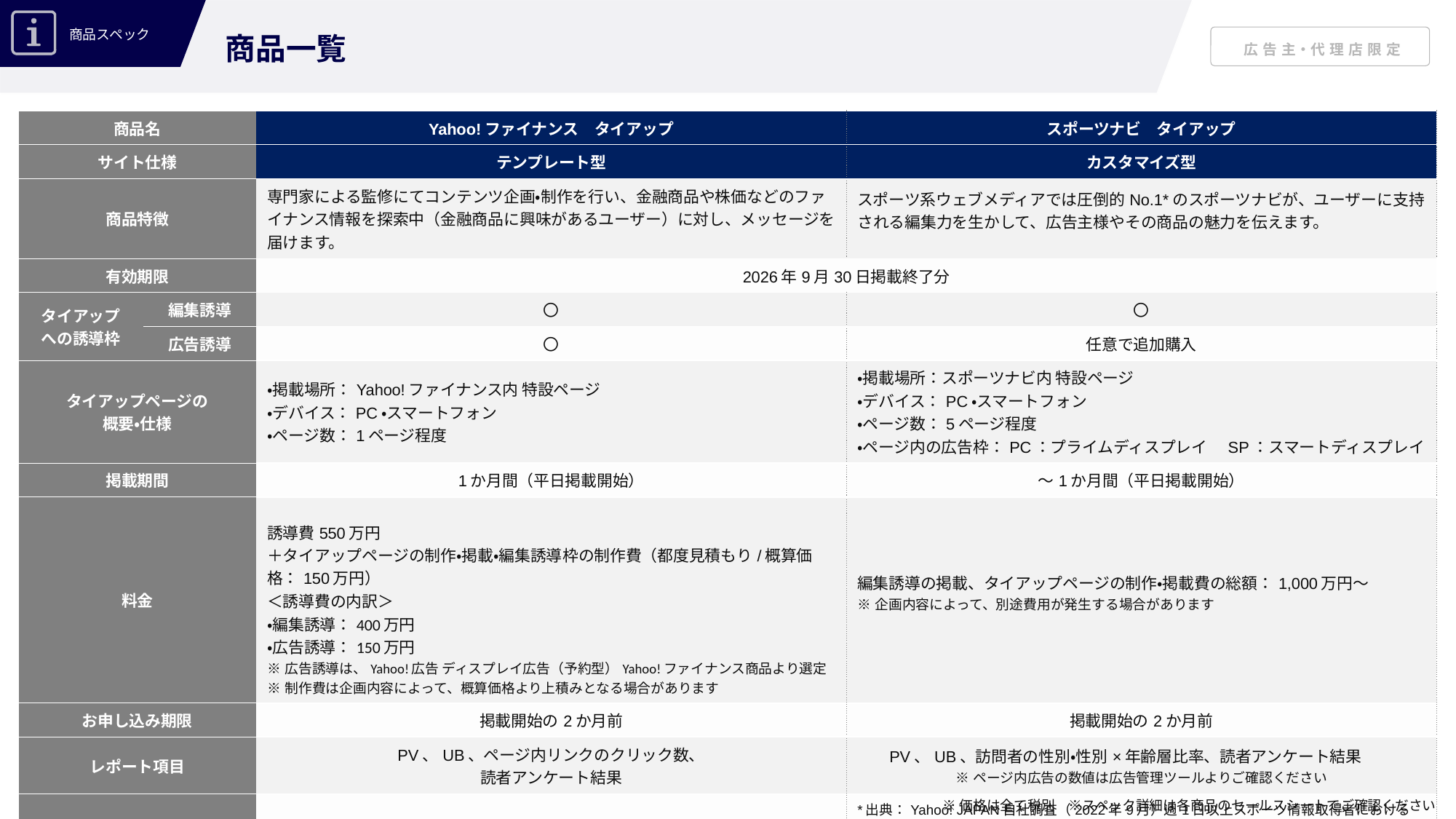

商品一覧
| 商品名 |  | Yahoo!ファイナンス　タイアップ | スポーツナビ　タイアップ |
| --- | --- | --- | --- |
| サイト仕様 |  | テンプレート型 | カスタマイズ型 |
| 商品特徴 |  | 専門家による監修にてコンテンツ企画・制作を行い、金融商品や株価などのファイナンス情報を探索中（金融商品に興味があるユーザー）に対し、メッセージを届けます。 | スポーツ系ウェブメディアでは圧倒的No.1\*のスポーツナビが、ユーザーに支持される編集力を生かして、広告主様やその商品の魅力を伝えます。 |
| 有効期限 |  | 2026年9月30日掲載終了分 |  |
| タイアップ への誘導枠 | 編集誘導 | 〇 | 〇 |
|  | 広告誘導 | 〇 | 任意で追加購入 |
| タイアップページの 概要・仕様 |  | ・掲載場所：Yahoo!ファイナンス内 特設ページ ・デバイス：PC・スマートフォン ・ページ数：1ページ程度 | ・掲載場所：スポーツナビ内 特設ページ ・デバイス：PC・スマートフォン ・ページ数：5ページ程度 ・ページ内の広告枠：PC：プライムディスプレイ　SP：スマートディスプレイ |
| 掲載期間 |  | 1か月間（平日掲載開始） | ～1か月間（平日掲載開始） |
| 料金 |  | 誘導費550万円 ＋タイアップページの制作・掲載・編集誘導枠の制作費（都度見積もり/概算価格：150万円） ＜誘導費の内訳＞ ・編集誘導：400万円 ・広告誘導：150万円 ※広告誘導は、Yahoo!広告 ディスプレイ広告（予約型）Yahoo!ファイナンス商品より選定 ※制作費は企画内容によって、概算価格より上積みとなる場合があります | 編集誘導の掲載、タイアップページの制作・掲載費の総額：1,000万円〜 ※企画内容によって、別途費用が発生する場合があります |
| お申し込み期限 |  | 掲載開始の2か月前 | 掲載開始の2か月前 |
| レポート項目 |  | PV、UB、ページ内リンクのクリック数、 読者アンケート結果 | PV、UB、訪問者の性別・性別×年齢層比率、読者アンケート結果　　 ※ページ内広告の数値は広告管理ツールよりご確認ください |
| 備考 |  |  | \*出典：Yahoo! JAPAN自社調査（2022年9月）週1日以上スポーツ情報取得者におけるトップマインドシェア 媒体資料（P6）：https://s.yimg.jp/images/listing/pdfs/yj\_sportsnavi\_mediaguide.pdf |
※価格は全て税別　※スペック詳細は各商品のセールスシートでご確認ください